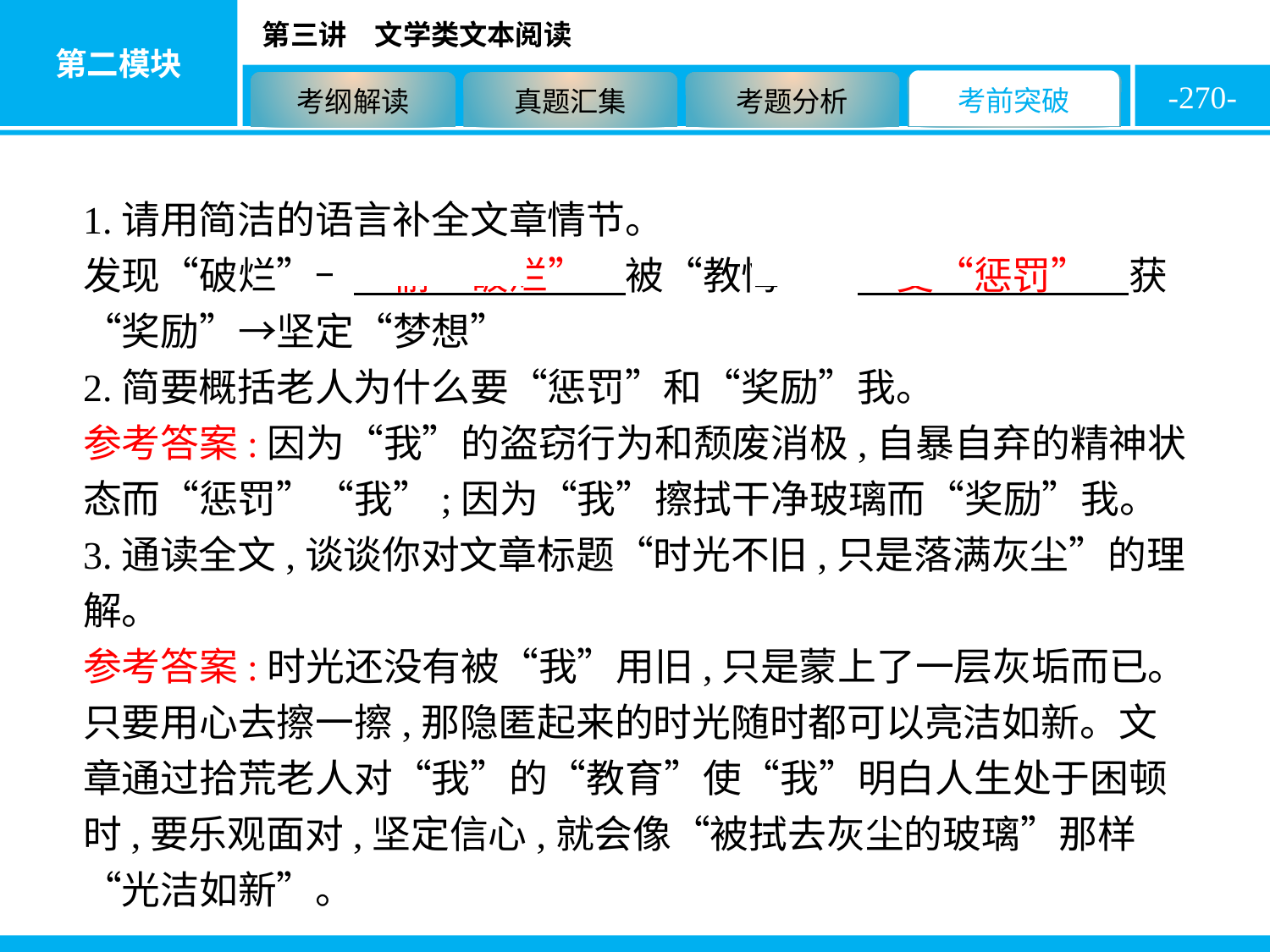

-270-
1.请用简洁的语言补全文章情节。
发现“破烂”→　偷“破烂”　被“教悔”→　受“惩罚”　获“奖励”→坚定“梦想”
2.简要概括老人为什么要“惩罚”和“奖励”我。
参考答案:因为“我”的盗窃行为和颓废消极,自暴自弃的精神状态而“惩罚”“我”;因为“我”擦拭干净玻璃而“奖励”我。
3.通读全文,谈谈你对文章标题“时光不旧,只是落满灰尘”的理解。
参考答案:时光还没有被“我”用旧,只是蒙上了一层灰垢而已。只要用心去擦一擦,那隐匿起来的时光随时都可以亮洁如新。文章通过拾荒老人对“我”的“教育”使“我”明白人生处于困顿时,要乐观面对,坚定信心,就会像“被拭去灰尘的玻璃”那样“光洁如新”。